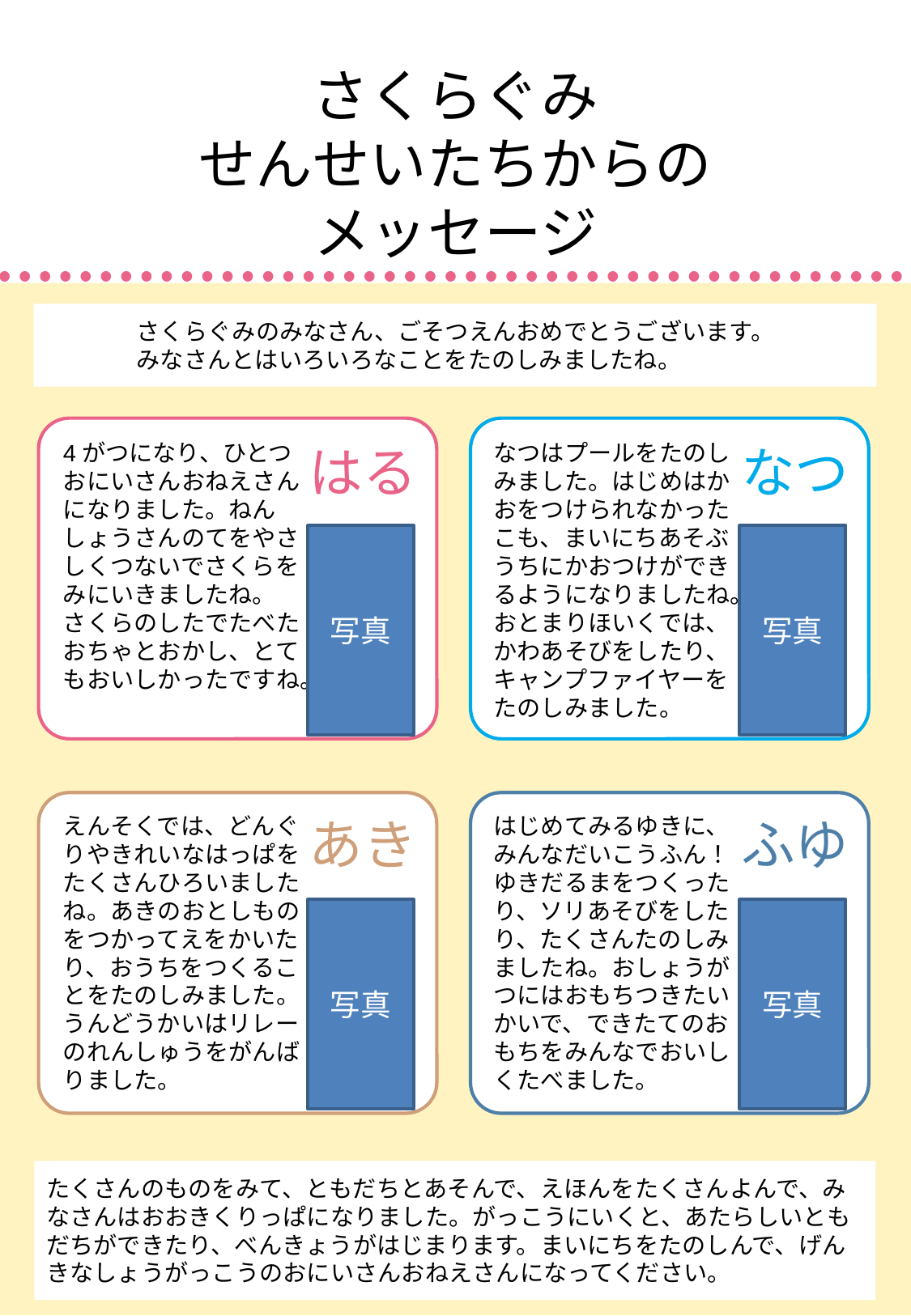

# さくらぐみ せんせいたちからの メッセージ

さくらぐみのみなさん、ごそつえんおめでとうございます。
みなさんとはいろいろなことをたのしみましたね。

4がつになり、ひとつおにいさんおねえさんになりました。ねんしょうさんのてをやさしくつないでさくらをみにいきましたね。
さくらのしたでたべたおちゃとおかし、とてもおいしかったですね。
はる
なつはプールをたのしみました。はじめはかおをつけられなかったこも、まいにちあそぶうちにかおつけができるようになりましたね。
おとまりほいくでは、かわあそびをしたり、キャンプファイヤーをたのしみました。
なつ
写真
写真

えんそくでは、どんぐりやきれいなはっぱをたくさんひろいましたね。あきのおとしものをつかってえをかいたり、おうちをつくることをたのしみました。うんどうかいはリレーのれんしゅうをがんばりました。
あき
はじめてみるゆきに、みんなだいこうふん！ゆきだるまをつくったり、ソリあそびをしたり、たくさんたのしみましたね。おしょうがつにはおもちつきたいかいで、できたてのおもちをみんなでおいしくたべました。
ふゆ
写真
写真

たくさんのものをみて、ともだちとあそんで、えほんをたくさんよんで、みなさんはおおきくりっぱになりました。がっこうにいくと、あたらしいともだちができたり、べんきょうがはじまります。まいにちをたのしんで、げんきなしょうがっこうのおにいさんおねえさんになってください。